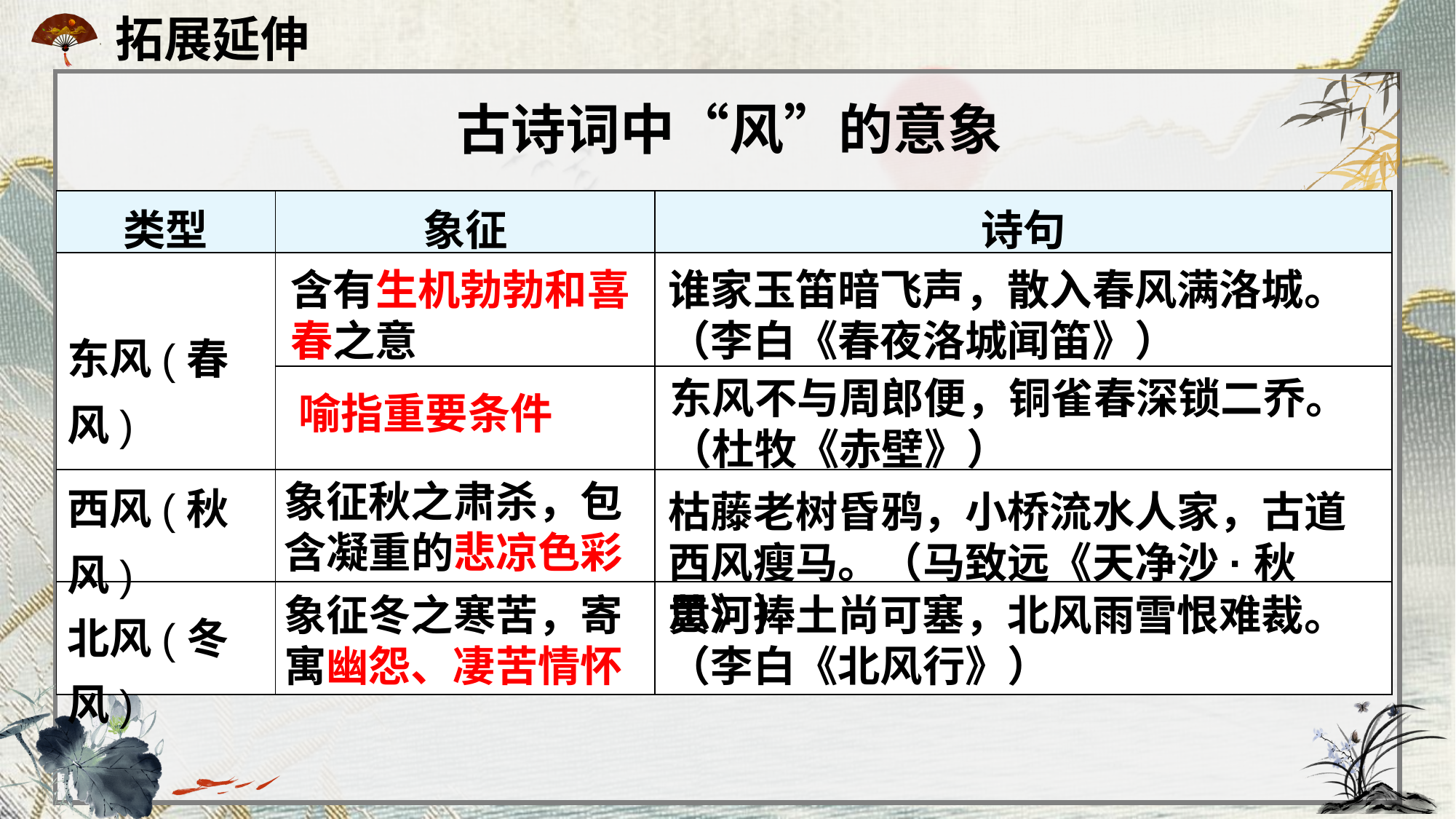

拓展延伸
古诗词中“风”的意象
| 类型 | 象征 | 诗句 |
| --- | --- | --- |
|  |  |  |
|  |  |  |
|  |  |  |
|  |  |  |
谁家玉笛暗飞声，散入春风满洛城。（李白《春夜洛城闻笛》）
含有生机勃勃和喜春之意
东风(春风)
喻指重要条件
东风不与周郎便，铜雀春深锁二乔。（杜牧《赤壁》）
西风(秋风)
象征秋之肃杀，包含凝重的悲凉色彩
枯藤老树昏鸦，小桥流水人家，古道西风瘦马。（马致远《天净沙·秋思》）
象征冬之寒苦，寄寓幽怨、凄苦情怀
黄河捧土尚可塞，北风雨雪恨难裁。（李白《北风行》）
北风(冬风)